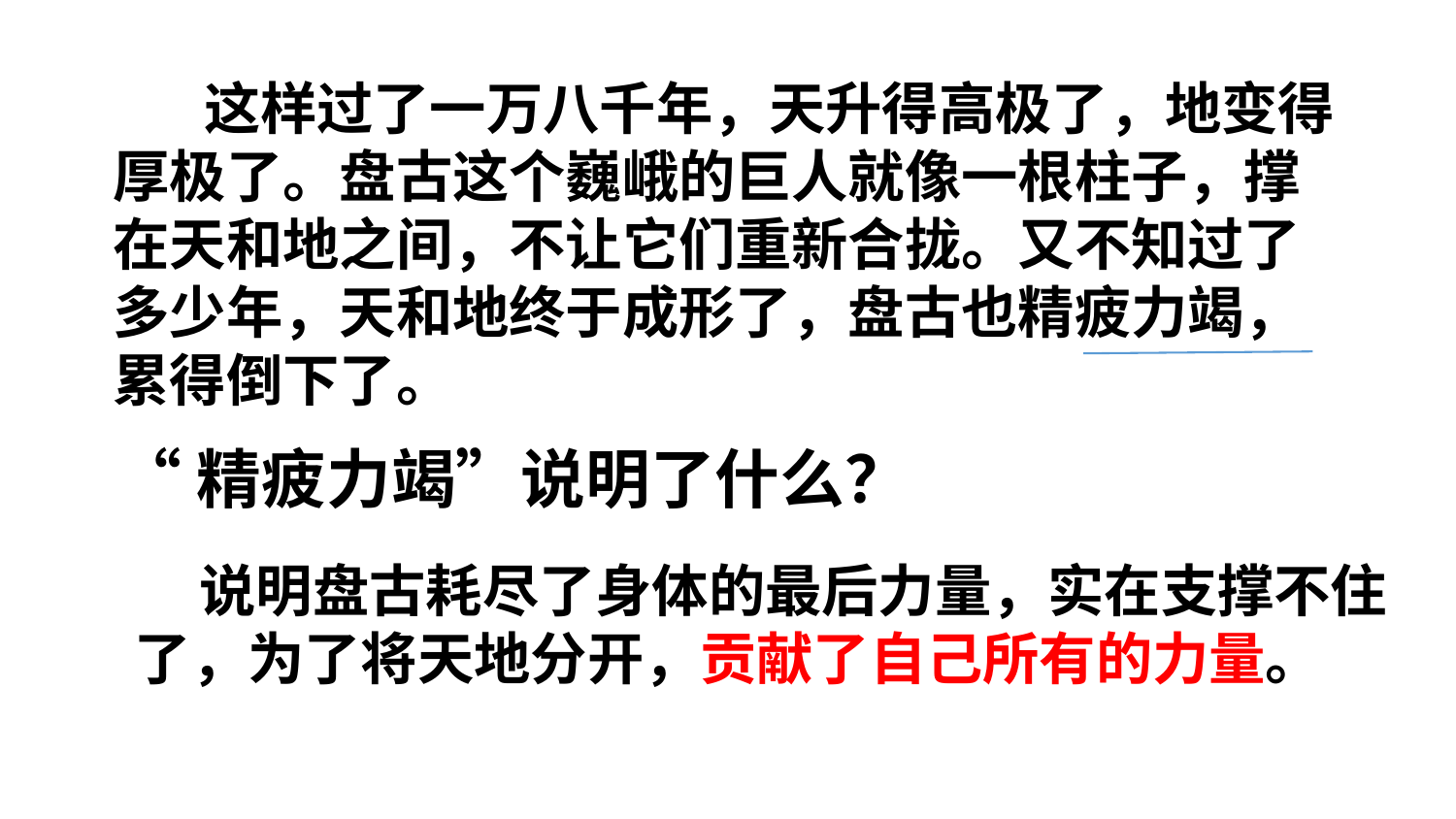

这样过了一万八千年，天升得高极了，地变得厚极了。盘古这个巍峨的巨人就像一根柱子，撑在天和地之间，不让它们重新合拢。又不知过了多少年，天和地终于成形了，盘古也精疲力竭，累得倒下了。
“精疲力竭”说明了什么？
    说明盘古耗尽了身体的最后力量，实在支撑不住了，为了将天地分开，贡献了自己所有的力量。